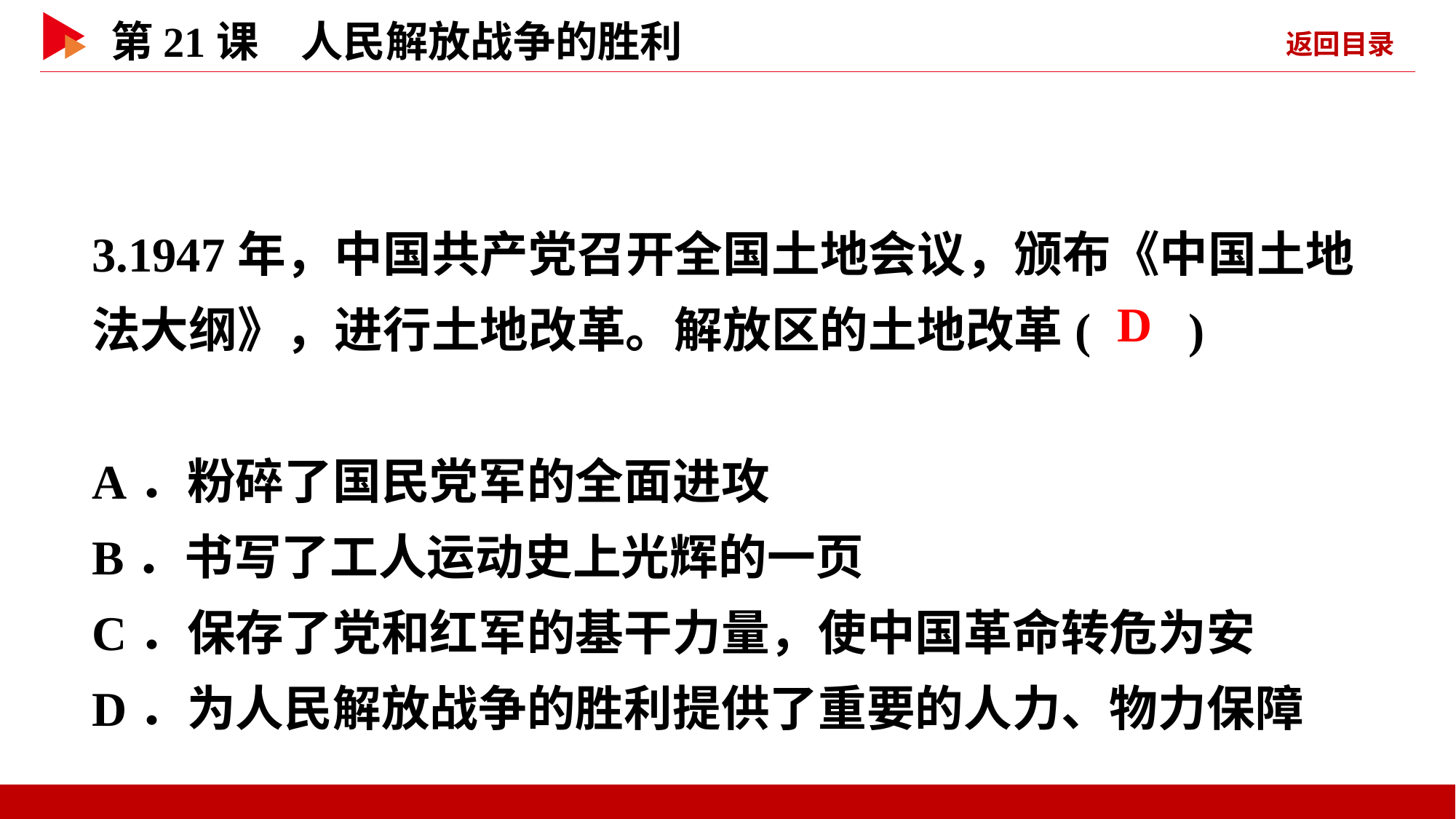

3.1947年，中国共产党召开全国土地会议，颁布《中国土地法大纲》，进行土地改革。解放区的土地改革(        )
A．粉碎了国民党军的全面进攻
B．书写了工人运动史上光辉的一页
C．保存了党和红军的基干力量，使中国革命转危为安
D．为人民解放战争的胜利提供了重要的人力、物力保障
   D